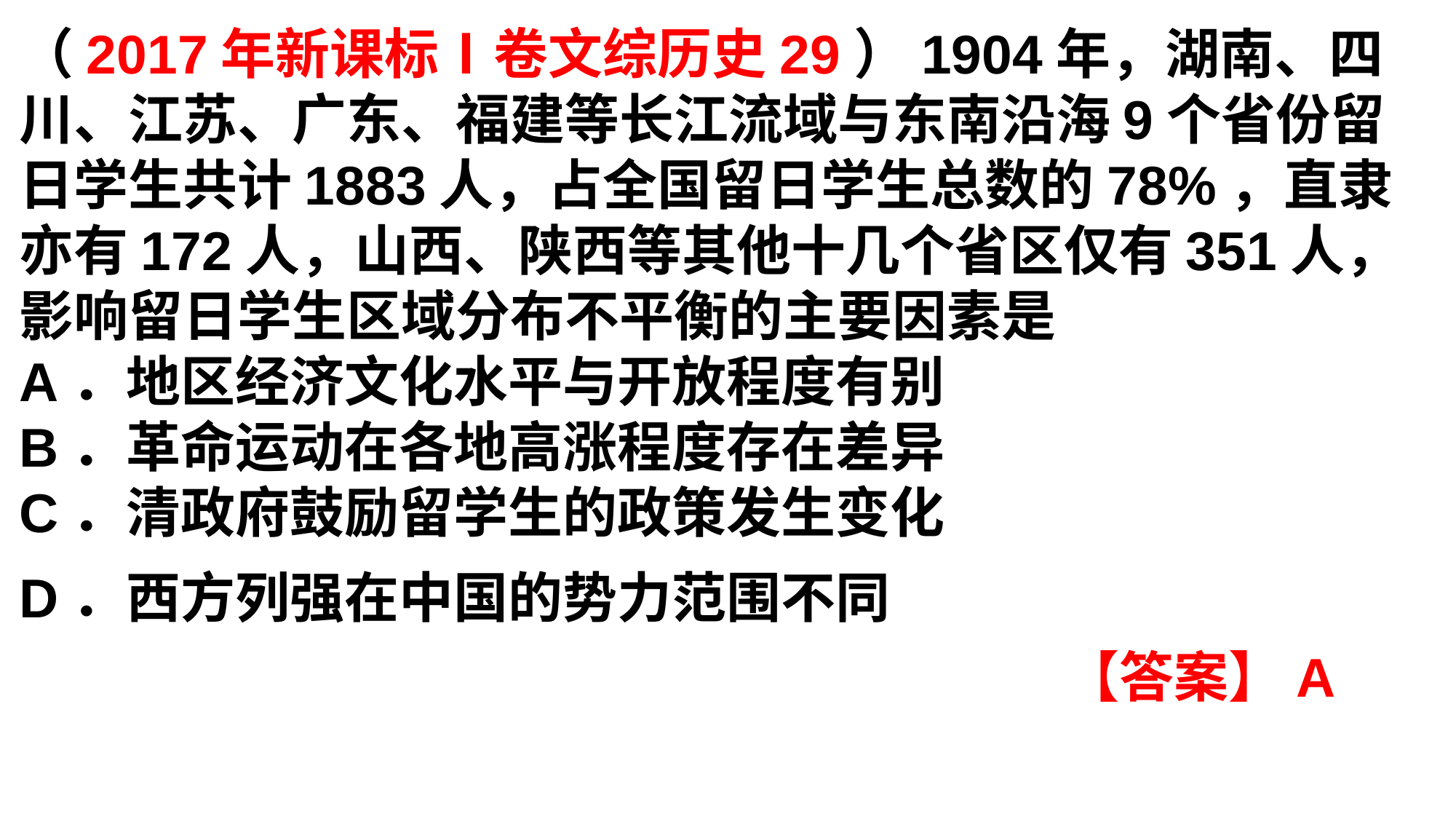

（2017年新课标Ⅰ卷文综历史29）1904年，湖南、四川、江苏、广东、福建等长江流域与东南沿海9个省份留日学生共计1883人，占全国留日学生总数的78%，直隶亦有172人，山西、陕西等其他十几个省区仅有351人，影响留日学生区域分布不平衡的主要因素是A．地区经济文化水平与开放程度有别B．革命运动在各地高涨程度存在差异C．清政府鼓励留学生的政策发生变化D．西方列强在中国的势力范围不同
【答案】A